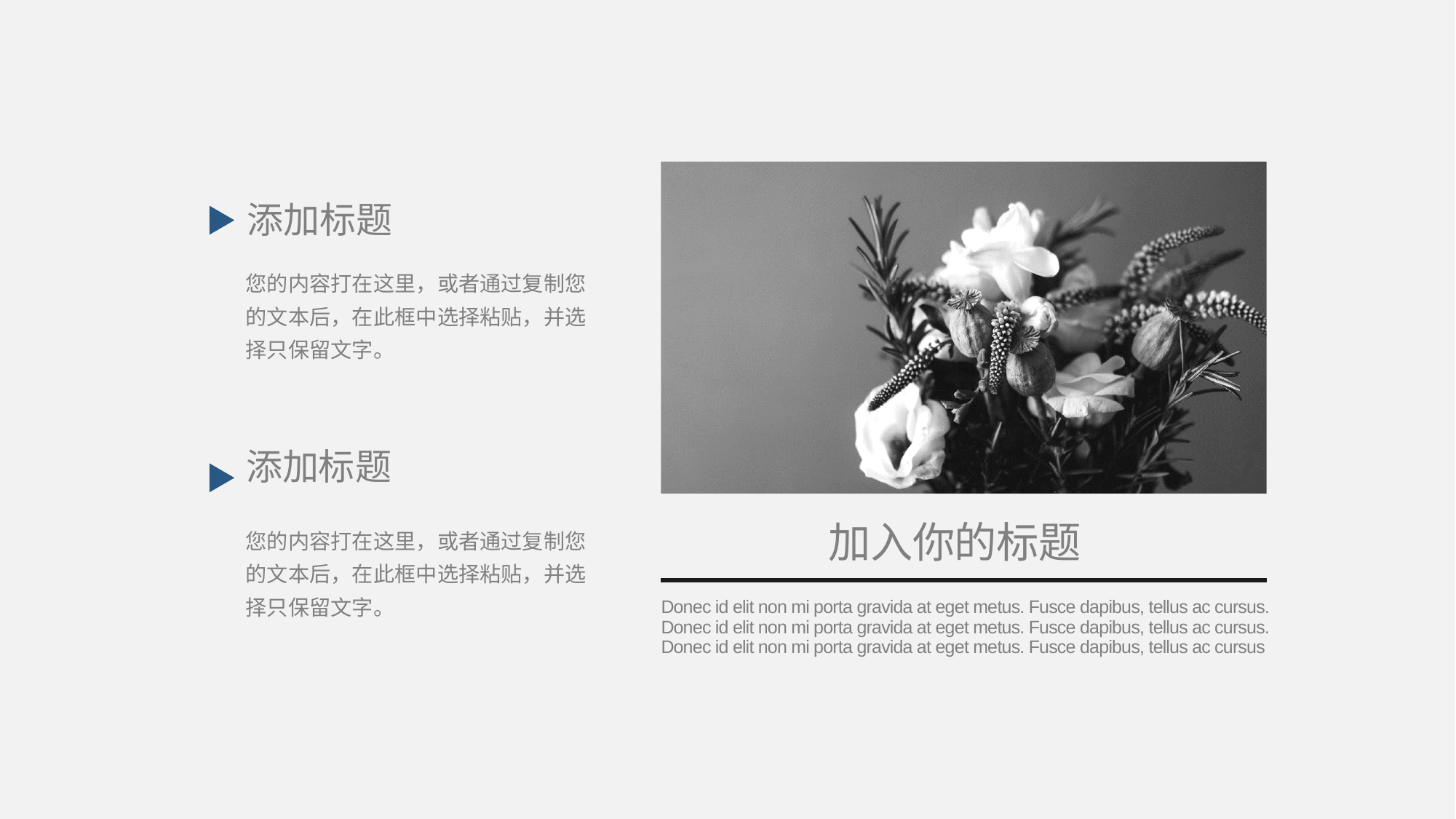

加入你的标题
Donec id elit non mi porta gravida at eget metus. Fusce dapibus, tellus ac cursus. Donec id elit non mi porta gravida at eget metus. Fusce dapibus, tellus ac cursus. Donec id elit non mi porta gravida at eget metus. Fusce dapibus, tellus ac cursus
添加标题

您的内容打在这里，或者通过复制您的文本后，在此框中选择粘贴，并选择只保留文字。
添加标题

您的内容打在这里，或者通过复制您的文本后，在此框中选择粘贴，并选择只保留文字。